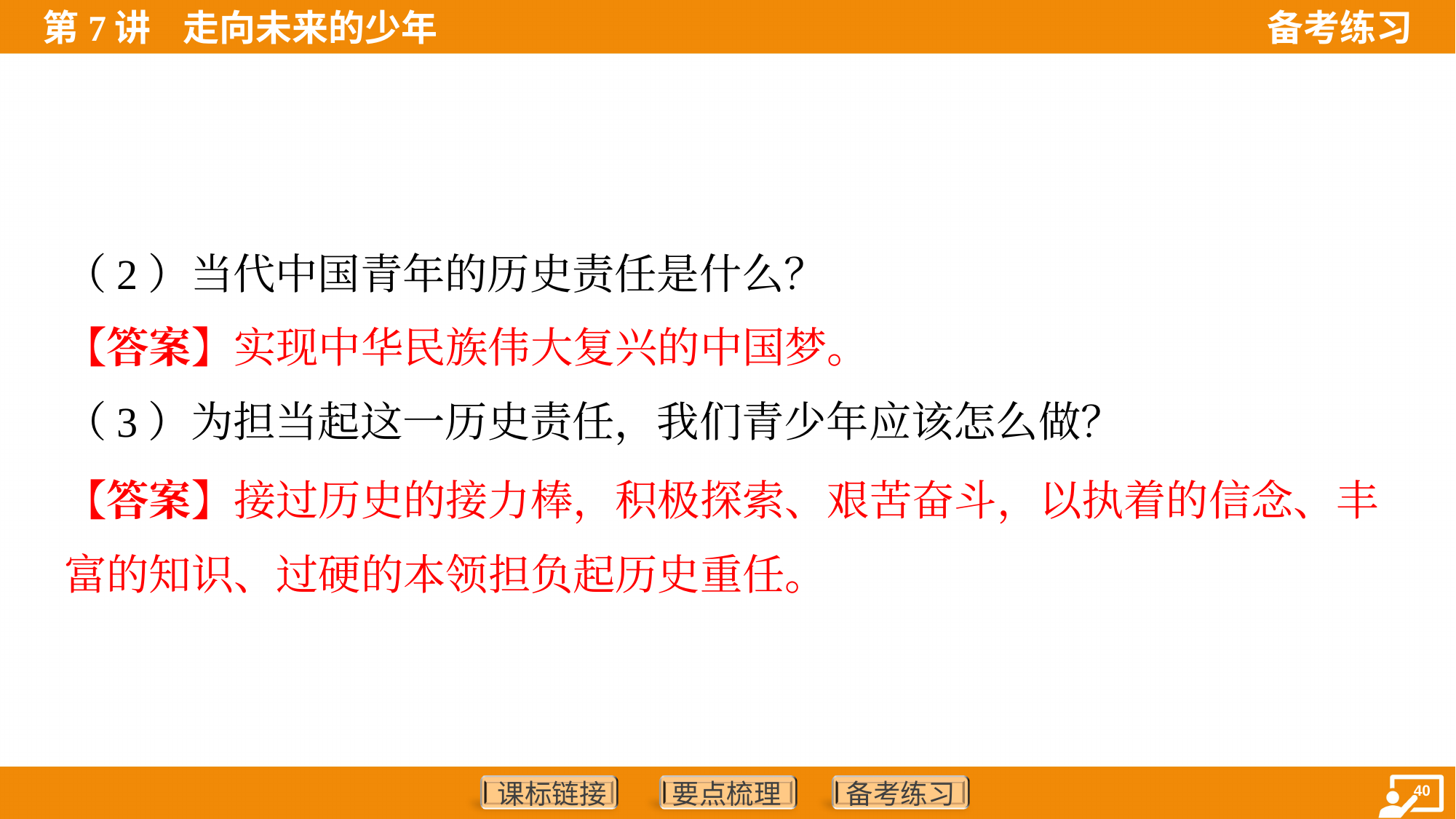

（2）当代中国青年的历史责任是什么？
【答案】实现中华民族伟大复兴的中国梦。
（3）为担当起这一历史责任，我们青少年应该怎么做？
【答案】接过历史的接力棒，积极探索、艰苦奋斗，以执着的信念、丰
富的知识、过硬的本领担负起历史重任。